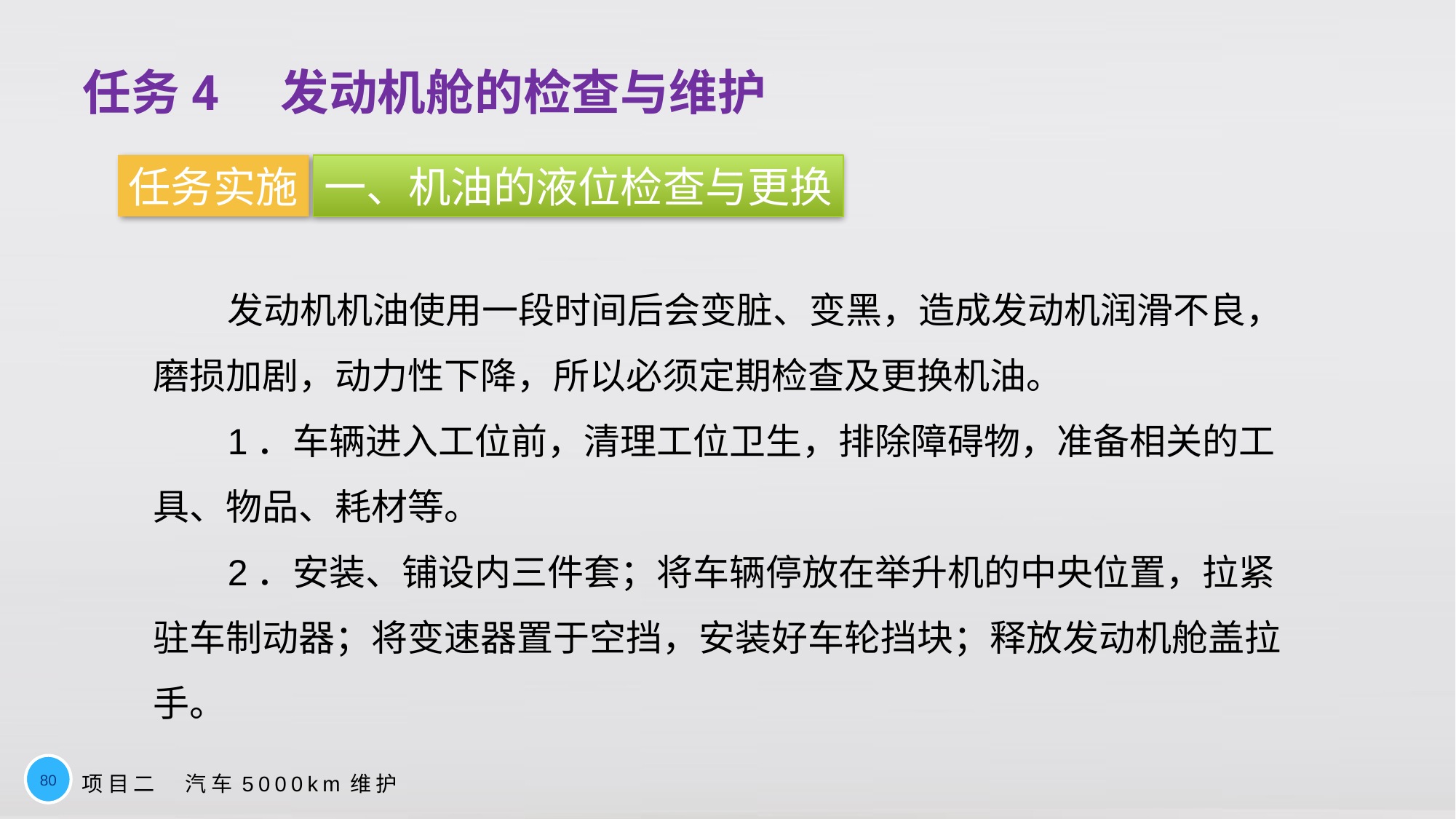

任务4　发动机舱的检查与维护
任务实施
一、机油的液位检查与更换
发动机机油使用一段时间后会变脏、变黑，造成发动机润滑不良，磨损加剧，动力性下降，所以必须定期检查及更换机油。
1．车辆进入工位前，清理工位卫生，排除障碍物，准备相关的工具、物品、耗材等。
2．安装、铺设内三件套；将车辆停放在举升机的中央位置，拉紧驻车制动器；将变速器置于空挡，安装好车轮挡块；释放发动机舱盖拉手。
80